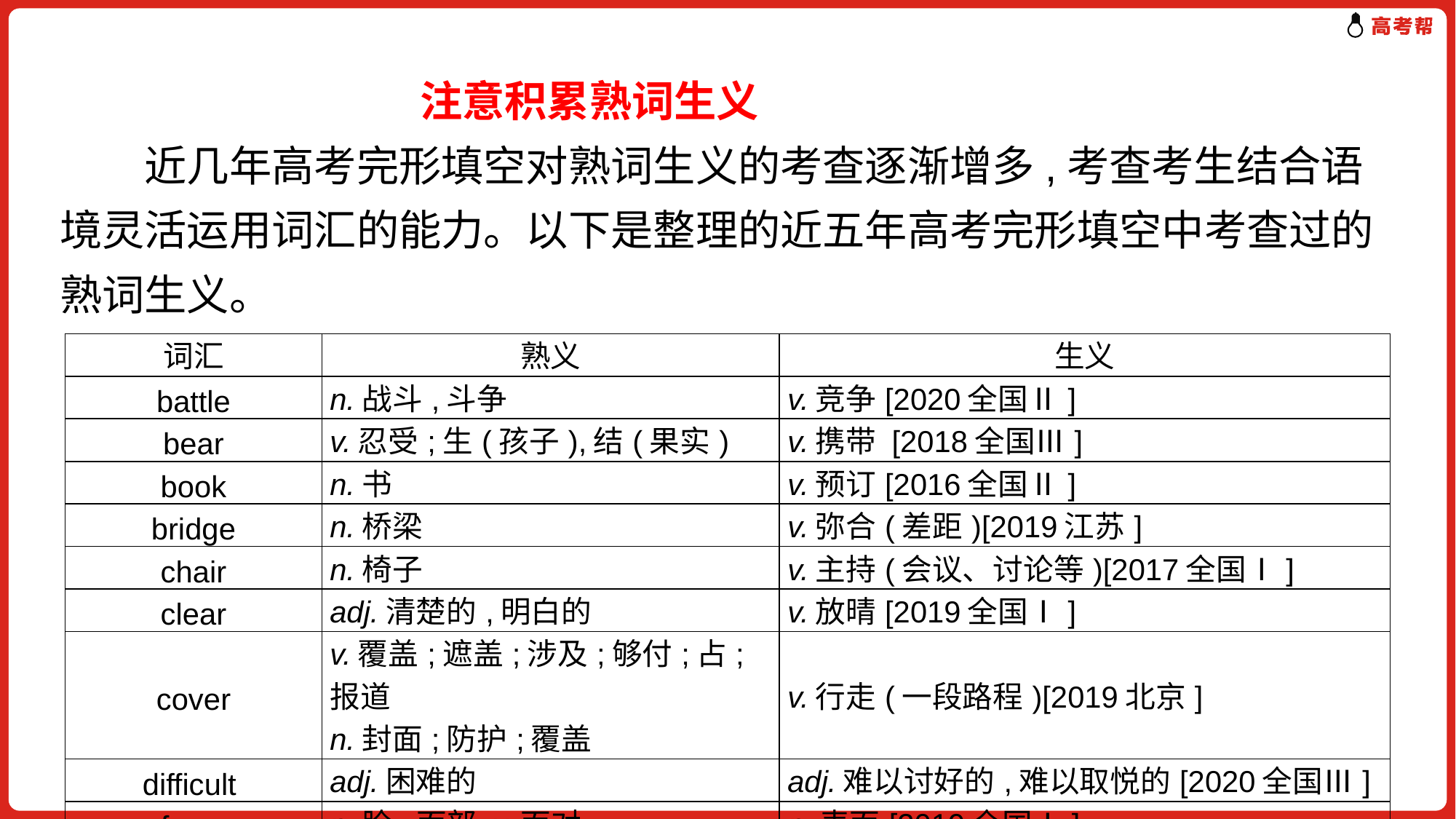

注意积累熟词生义
　　近几年高考完形填空对熟词生义的考查逐渐增多,考查考生结合语境灵活运用词汇的能力。以下是整理的近五年高考完形填空中考查过的熟词生义。

| 词汇 | 熟义 | 生义 |
| --- | --- | --- |
| battle | n.战斗,斗争 | v.竞争[2020全国Ⅱ] |
| bear | v.忍受;生(孩子),结(果实) | v.携带 [2018全国Ⅲ] |
| book | n.书 | v.预订[2016全国Ⅱ] |
| bridge | n.桥梁 | v.弥合(差距)[2019江苏] |
| chair | n.椅子 | v.主持(会议、讨论等)[2017全国Ⅰ] |
| clear | adj.清楚的,明白的 | v.放晴[2019全国Ⅰ] |
| cover | v.覆盖;遮盖;涉及;够付;占;报道 n.封面;防护;覆盖 | v.行走(一段路程)[2019北京] |
| difficult | adj.困难的 | adj.难以讨好的,难以取悦的[2020全国Ⅲ] |
| face | n.脸,面部 v.面对 | n.表面[2019全国Ⅰ] |